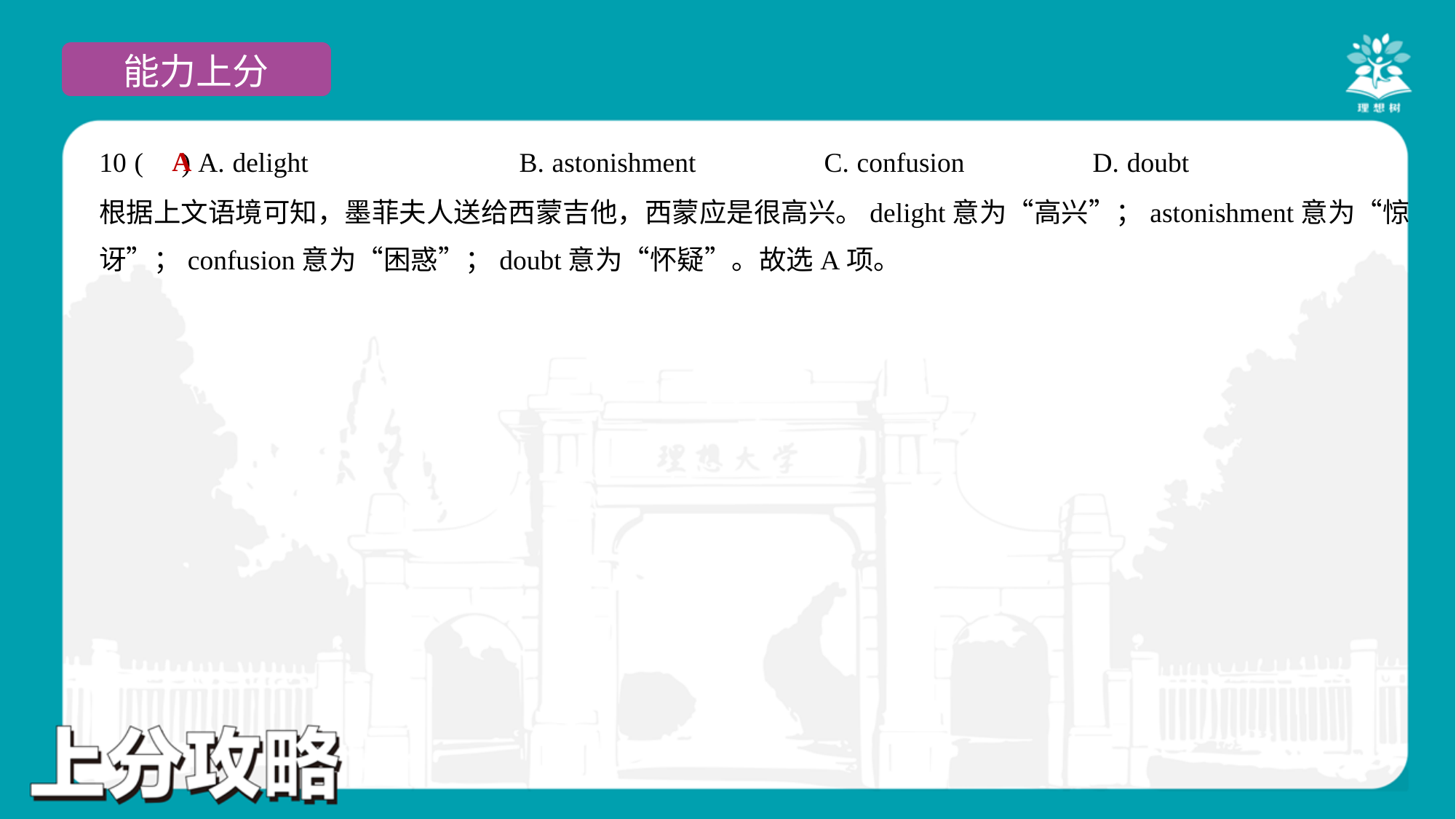

A
10 (     ) A. delight	B. astonishment	C. confusion	D. doubt
根据上文语境可知，墨菲夫人送给西蒙吉他，西蒙应是很高兴。delight意为“高兴”；astonishment意为“惊
讶”；confusion意为“困惑”；doubt意为“怀疑”。故选A项。